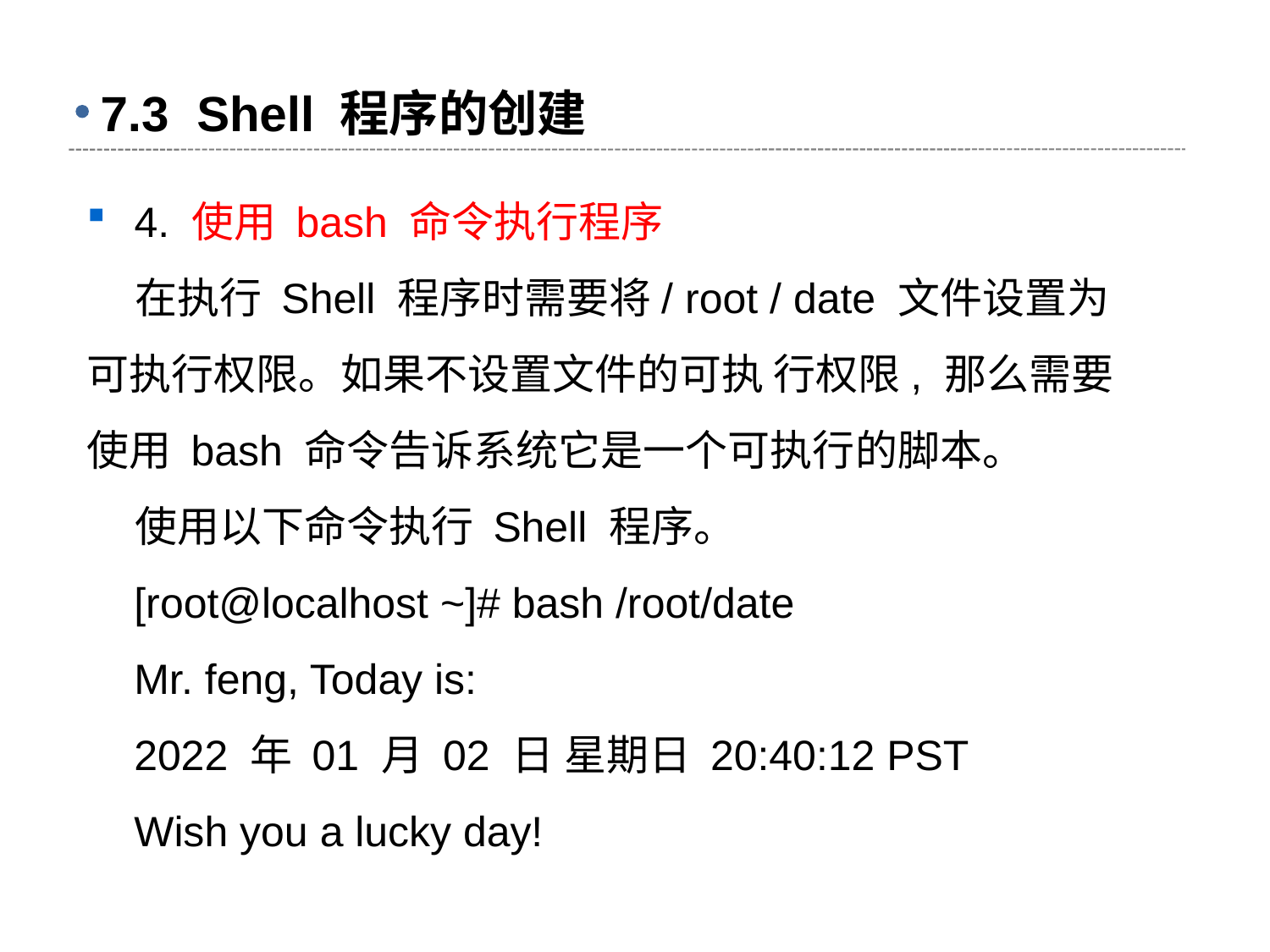

# 7.3  Shell 程序的创建
4. 使用 bash 命令执行程序
    在执行 Shell 程序时需要将/ root / date 文件设置为可执行权限。如果不设置文件的可执 行权限, 那么需要使用 bash 命令告诉系统它是一个可执行的脚本。
    使用以下命令执行 Shell 程序。
    [root@localhost ~]# bash /root/date
    Mr. feng, Today is:
    2022 年 01 月 02 日 星期日 20:40:12 PST
    Wish you a lucky day!